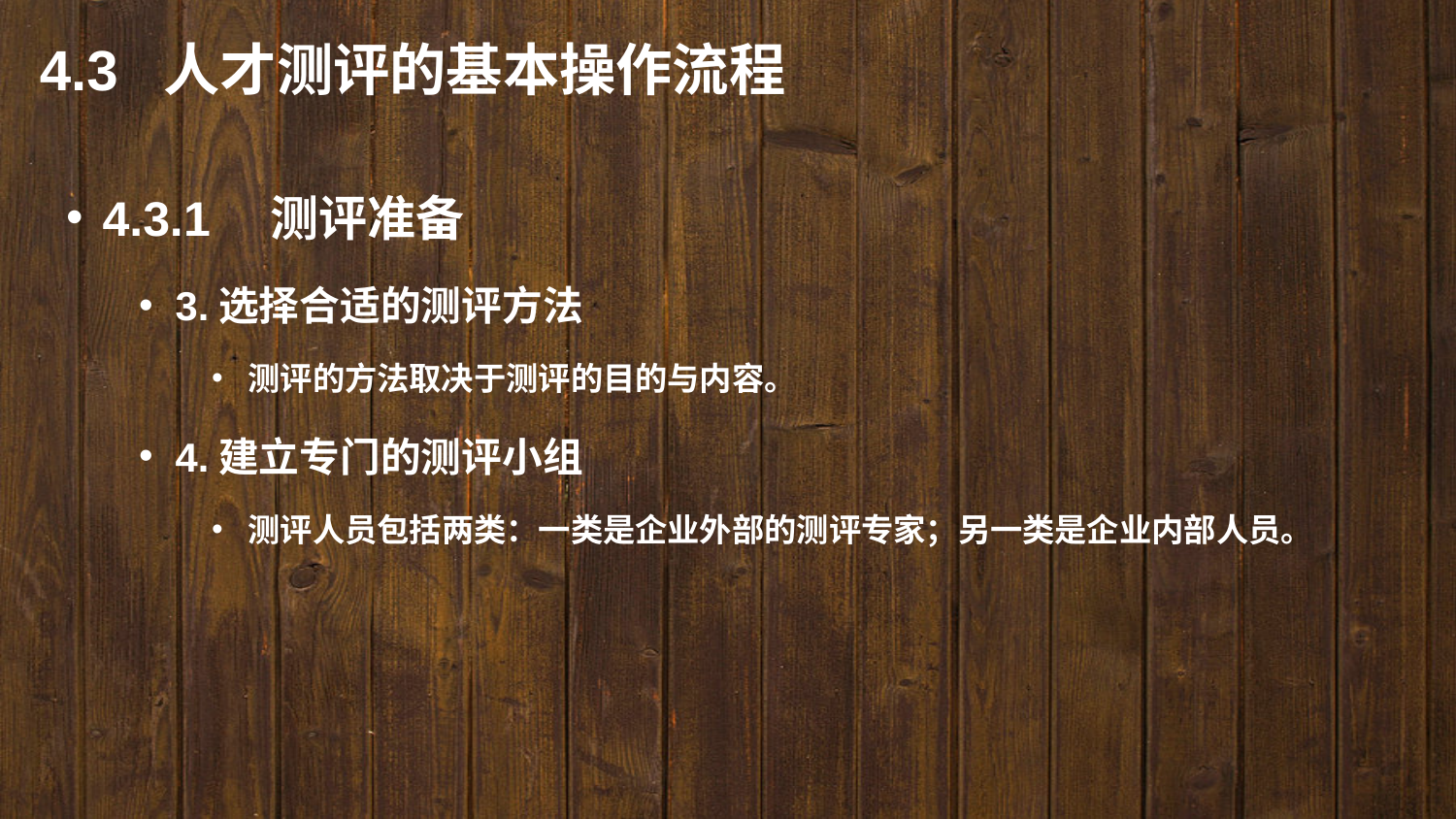

4.3  人才测评的基本操作流程
4.3.1　测评准备
3.选择合适的测评方法
测评的方法取决于测评的目的与内容。
4.建立专门的测评小组
测评人员包括两类：一类是企业外部的测评专家；另一类是企业内部人员。